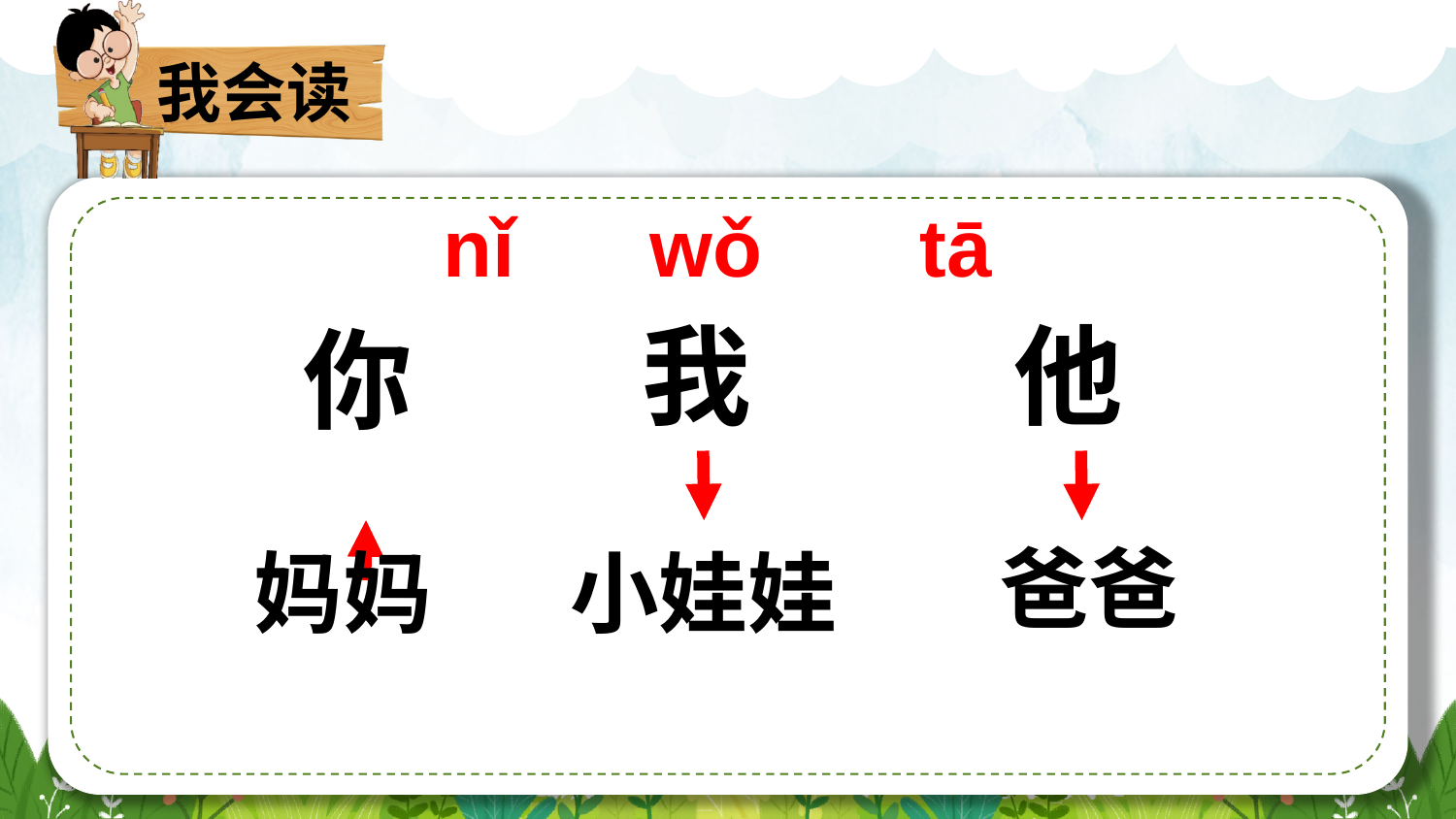

我会读
nǐ      wǒ       tā
我
他
你
爸爸
妈妈
小娃娃